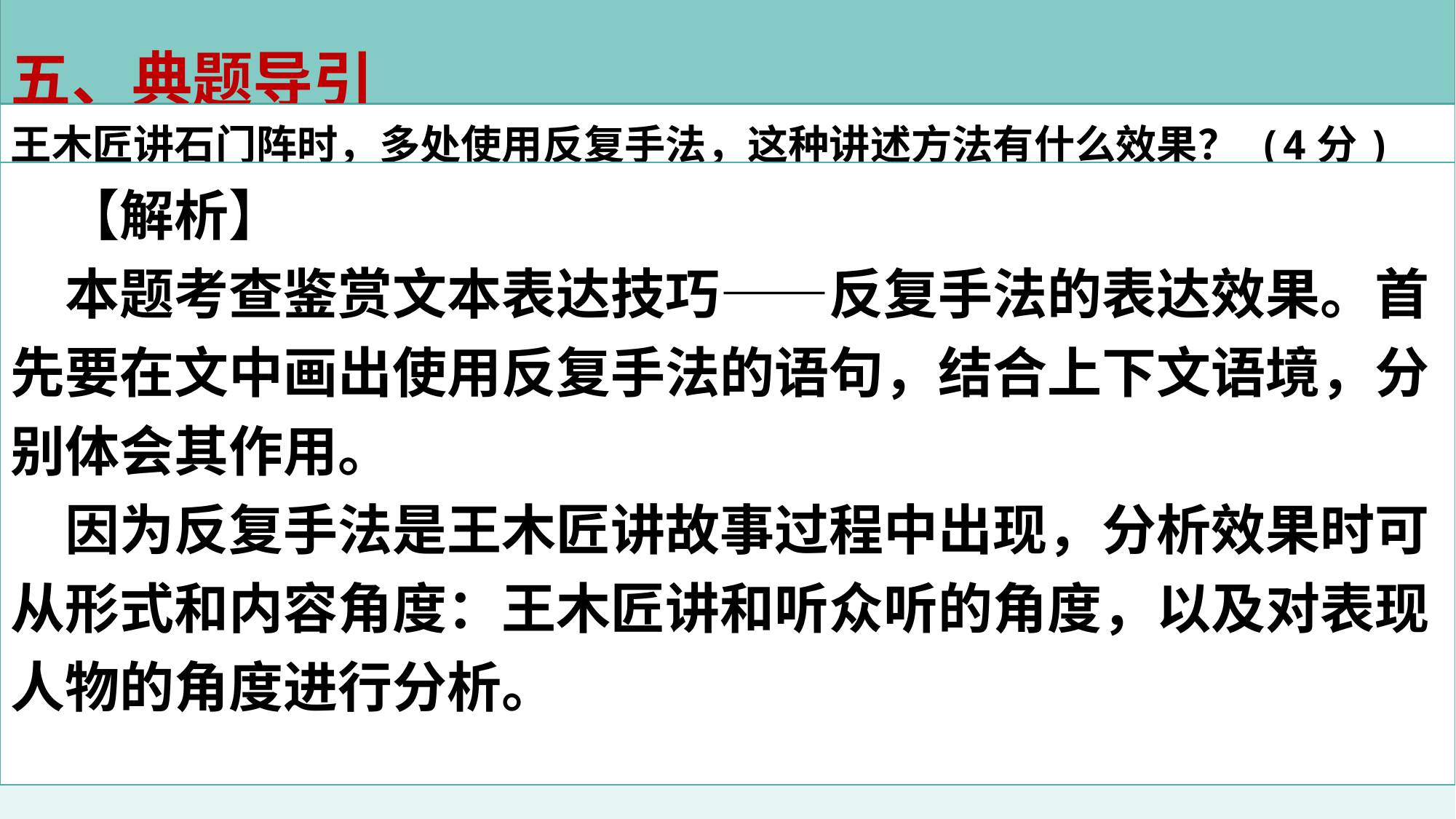

五、典题导引

王木匠讲石门阵时，多处使用反复手法，这种讲述方法有什么效果？ (4分)
【解析】
本题考查鉴赏文本表达技巧——反复手法的表达效果。首先要在文中画出使用反复手法的语句，结合上下文语境，分别体会其作用。
因为反复手法是王木匠讲故事过程中出现，分析效果时可从形式和内容角度：王木匠讲和听众听的角度，以及对表现人物的角度进行分析。